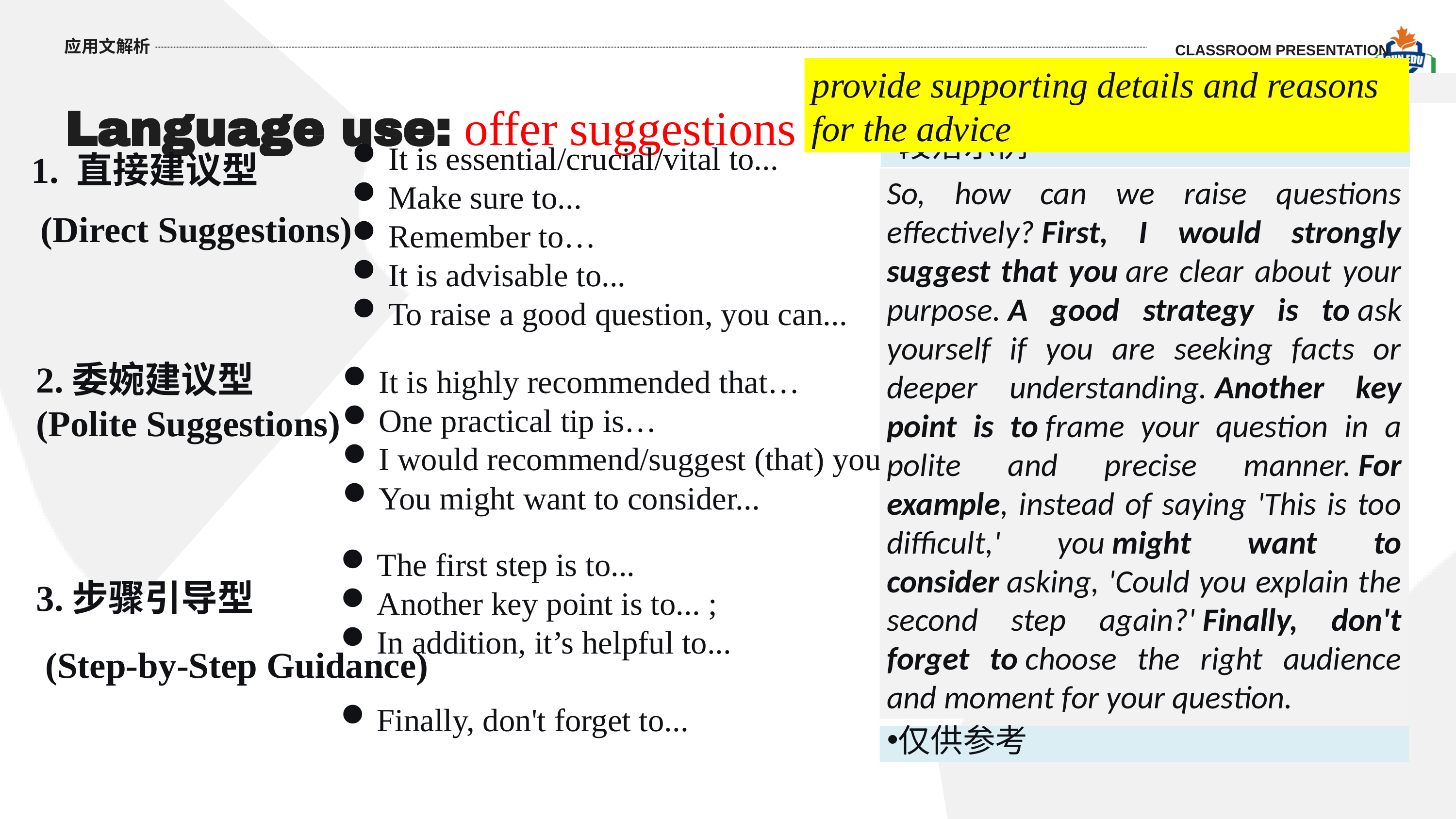

Language use: offer suggestions
应用文解析
CLASSROOM PRESENTATION

provide supporting details and reasons for the advice
Sentence Patterns
段落示例
It is essential/crucial/vital to...
Make sure to...
Remember to…
It is advisable to...
To raise a good question, you can...
1. 直接建议型
 (Direct Suggestions)
So, how can we raise questions effectively? First, I would strongly suggest that you are clear about your purpose. A good strategy is to ask yourself if you are seeking facts or deeper understanding. Another key point is to frame your question in a polite and precise manner. For example, instead of saying 'This is too difficult,' you might want to consider asking, 'Could you explain the second step again?' Finally, don't forget to choose the right audience and moment for your question.
2.委婉建议型 (Polite Suggestions)
It is highly recommended that…
One practical tip is…
I would recommend/suggest (that) you...
You might want to consider...
The first step is to...
Another key point is to... ;
In addition, it’s helpful to...

Finally, don't forget to...

3.步骤引导型
 (Step-by-Step Guidance)
仅供参考